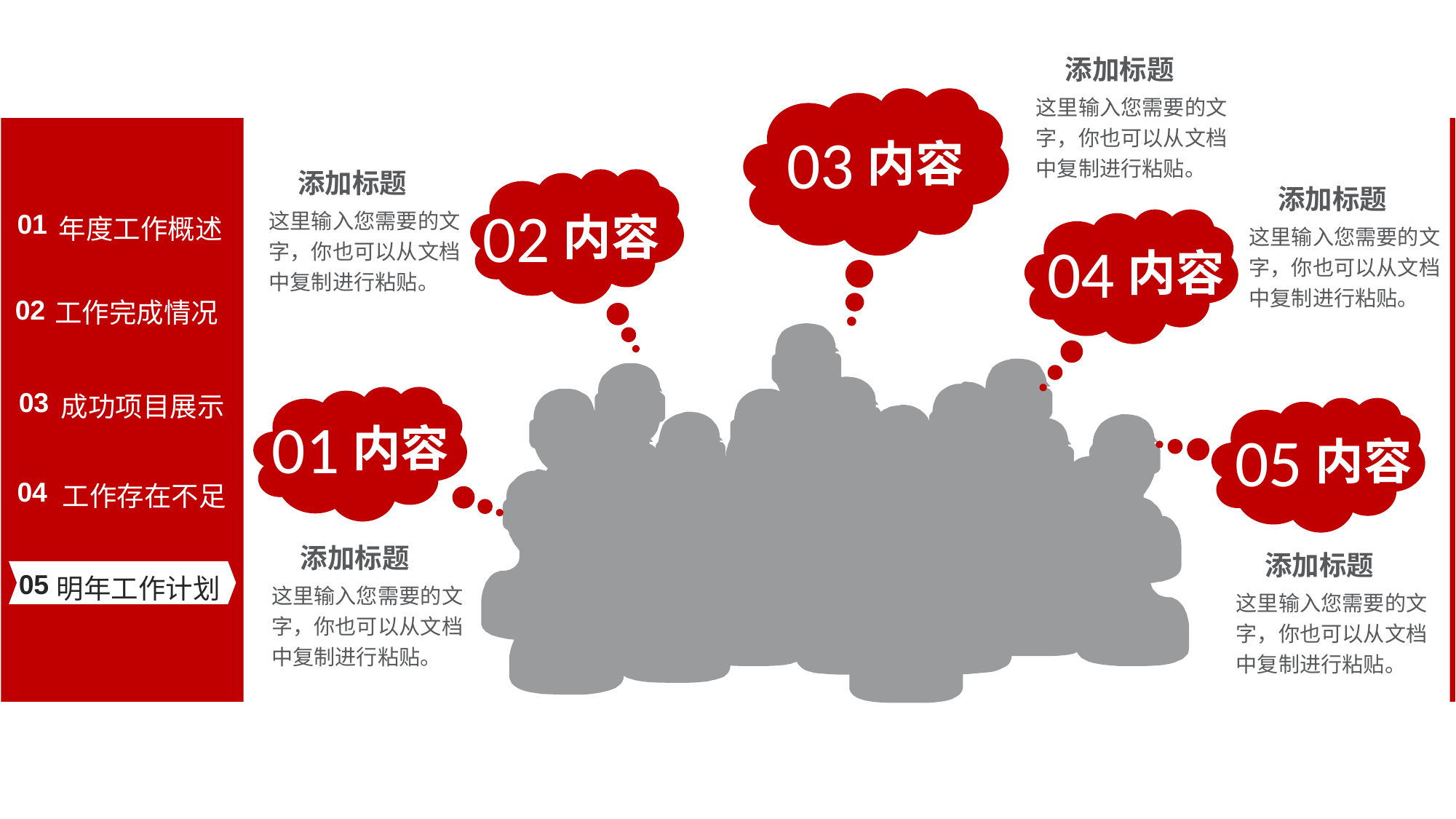

添加标题
这里输入您需要的文字，你也可以从文档中复制进行粘贴。

03
内容

添加标题
这里输入您需要的文字，你也可以从文档中复制进行粘贴。

02
内容
添加标题
这里输入您需要的文字，你也可以从文档中复制进行粘贴。
年度工作概述
01

04
内容
工作完成情况
02

成功项目展示
03

01
内容

05
内容
工作存在不足
04
添加标题
这里输入您需要的文字，你也可以从文档中复制进行粘贴。
添加标题
这里输入您需要的文字，你也可以从文档中复制进行粘贴。
明年工作计划

05